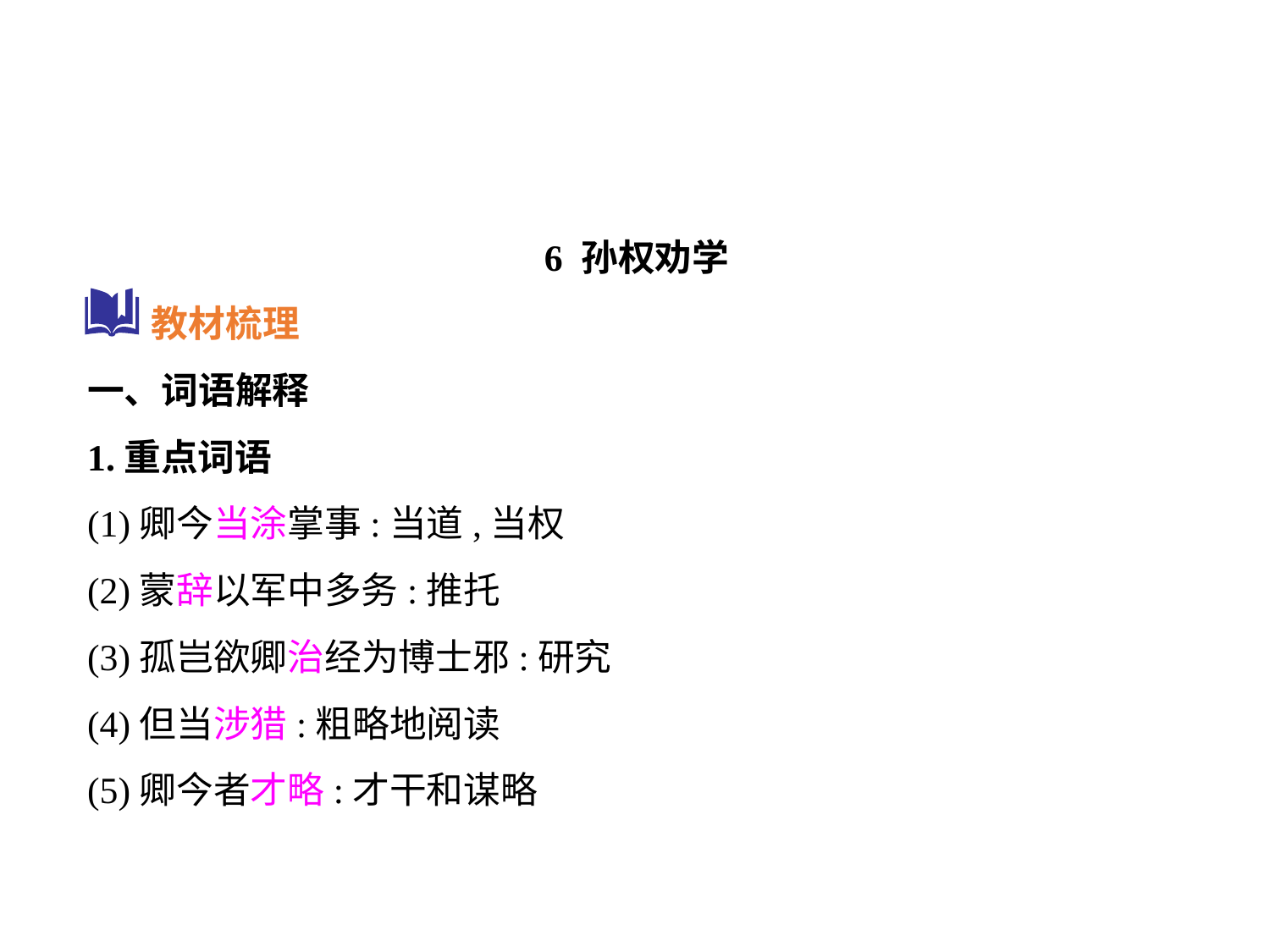

6 孙权劝学

一、词语解释
1.重点词语
(1)卿今当涂掌事:当道,当权
(2)蒙辞以军中多务:推托
(3)孤岂欲卿治经为博士邪:研究
(4)但当涉猎:粗略地阅读
(5)卿今者才略:才干和谋略
教材梳理